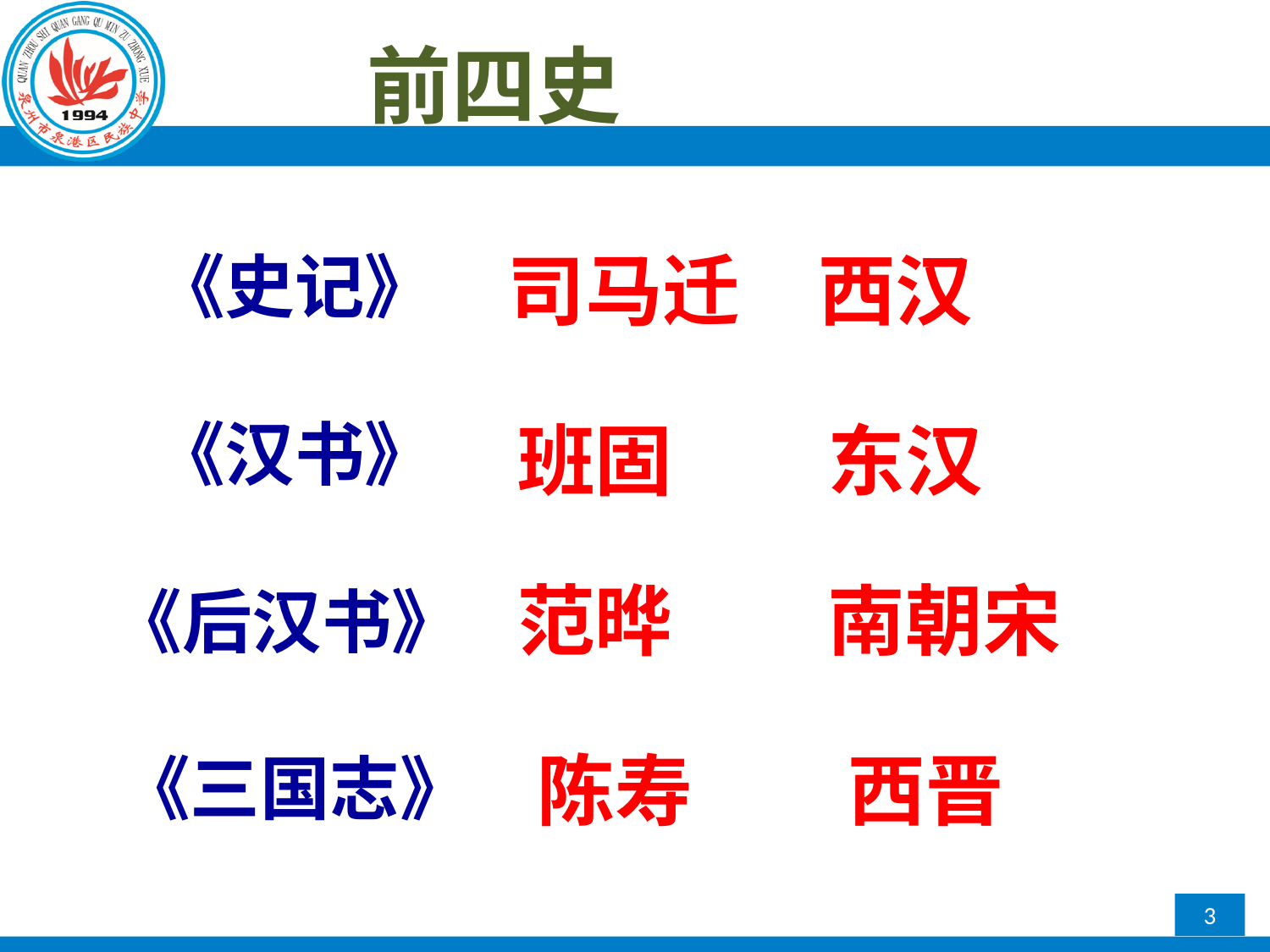

前四史
# 《史记》 《汉书》 《后汉书》 《三国志》
司马迁　西汉
班固　　东汉
范晔　　南朝宋
陈寿　　西晋